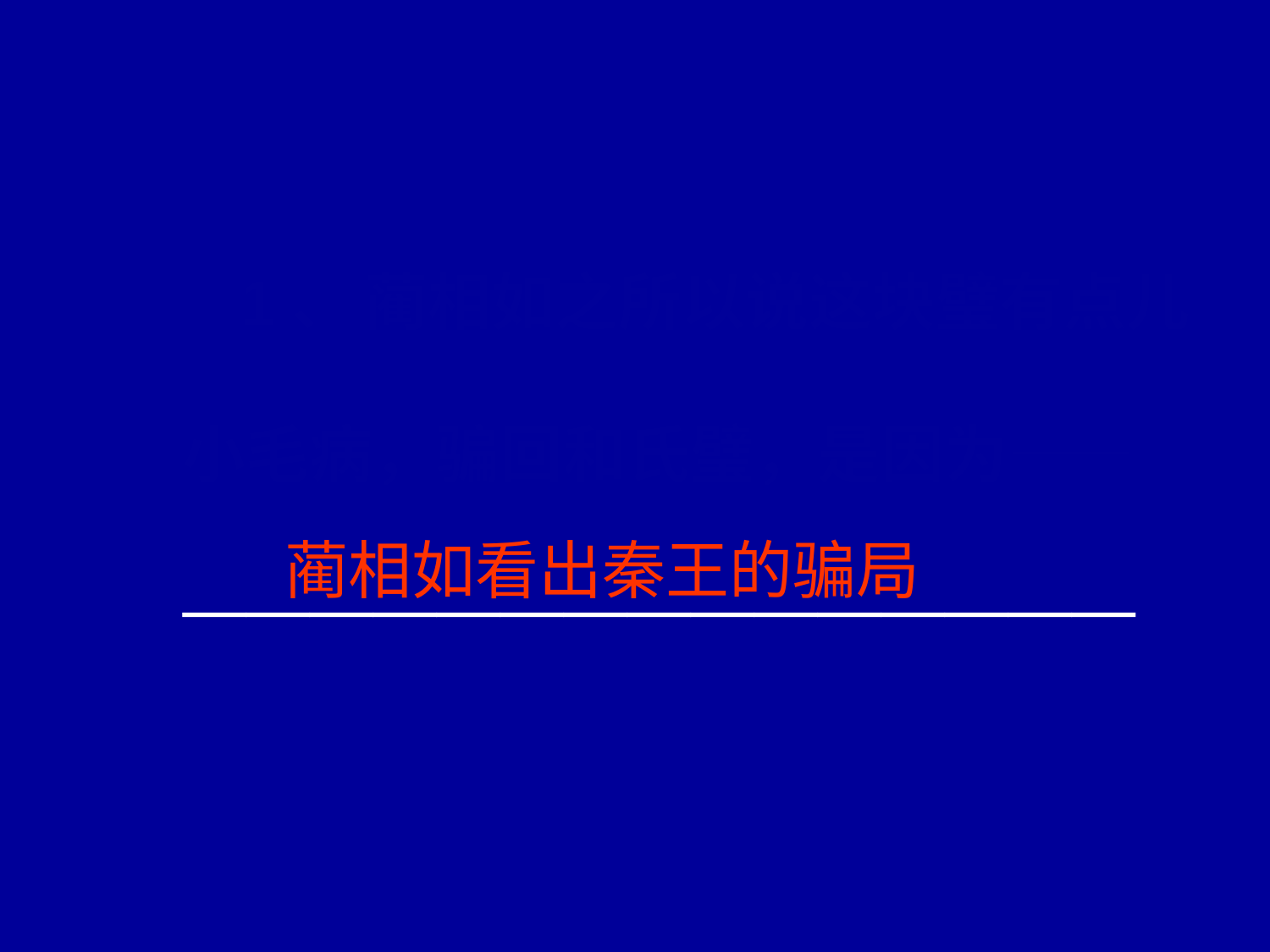

1、 蔺相如之所以说这块璧有点儿

小毛病，骗回和氏璧，是因为——

———————————————
蔺相如看出秦王的骗局